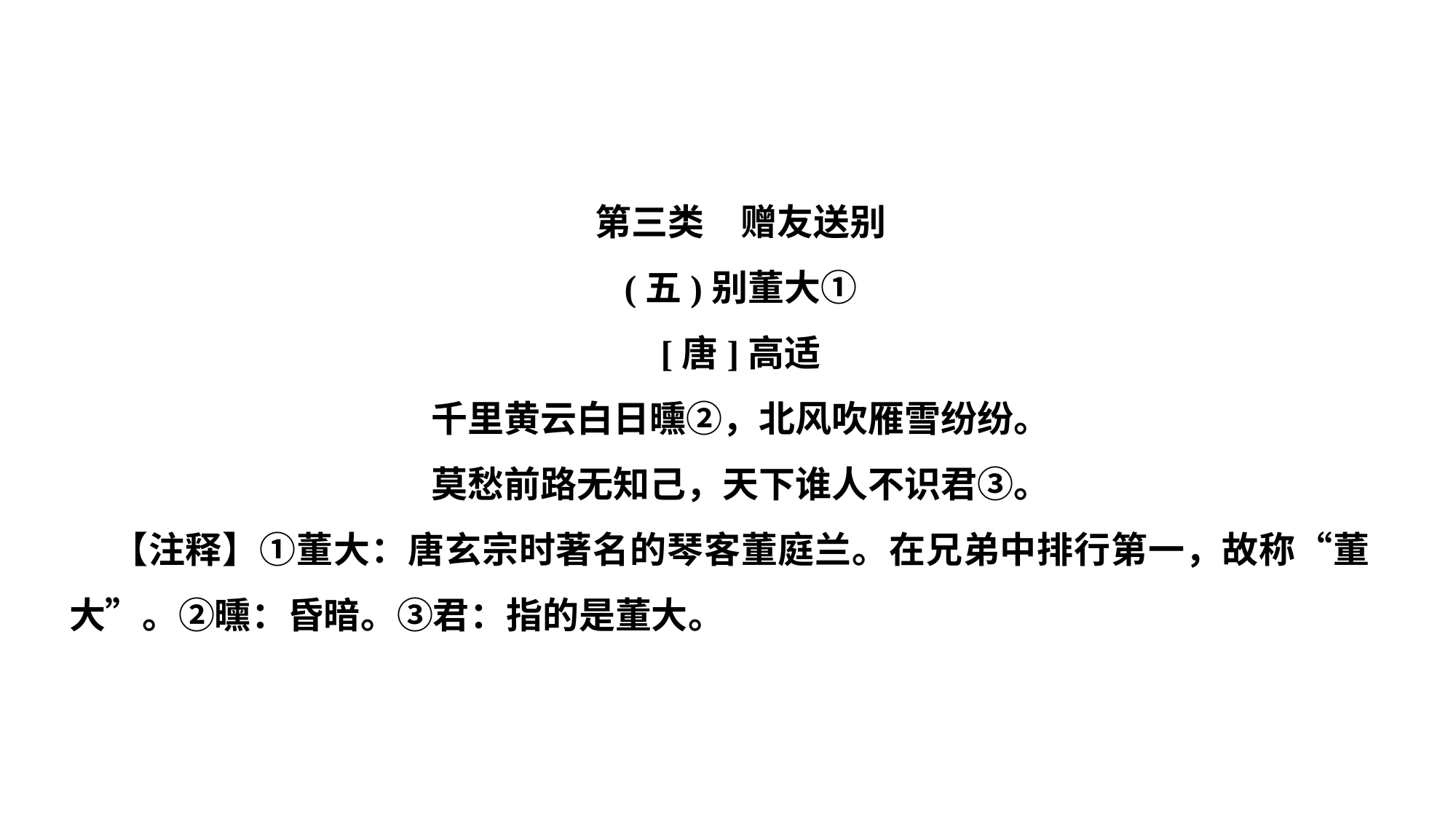

第三类　赠友送别
(五)别董大①
[唐]高适
千里黄云白日曛②，北风吹雁雪纷纷。
莫愁前路无知己，天下谁人不识君③。
【注释】①董大：唐玄宗时著名的琴客董庭兰。在兄弟中排行第一，故称“董大”。②曛：昏暗。③君：指的是董大。